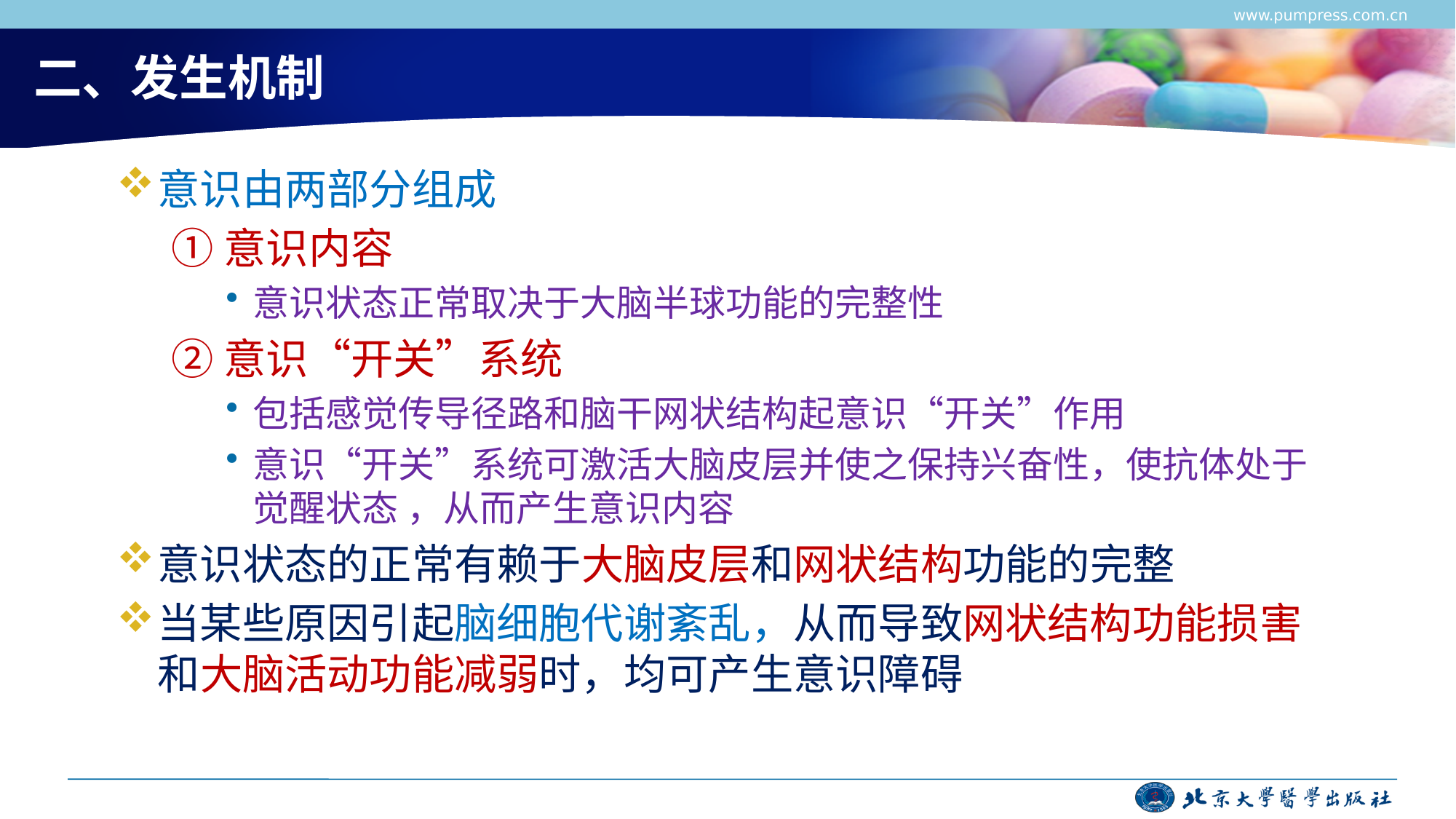

www.pumpress.com.cn
# 二、发生机制
意识由两部分组成
①意识内容
意识状态正常取决于大脑半球功能的完整性
②意识“开关”系统
包括感觉传导径路和脑干网状结构起意识“开关”作用
意识“开关”系统可激活大脑皮层并使之保持兴奋性，使抗体处于觉醒状态 ，从而产生意识内容
意识状态的正常有赖于大脑皮层和网状结构功能的完整
当某些原因引起脑细胞代谢紊乱，从而导致网状结构功能损害和大脑活动功能减弱时，均可产生意识障碍